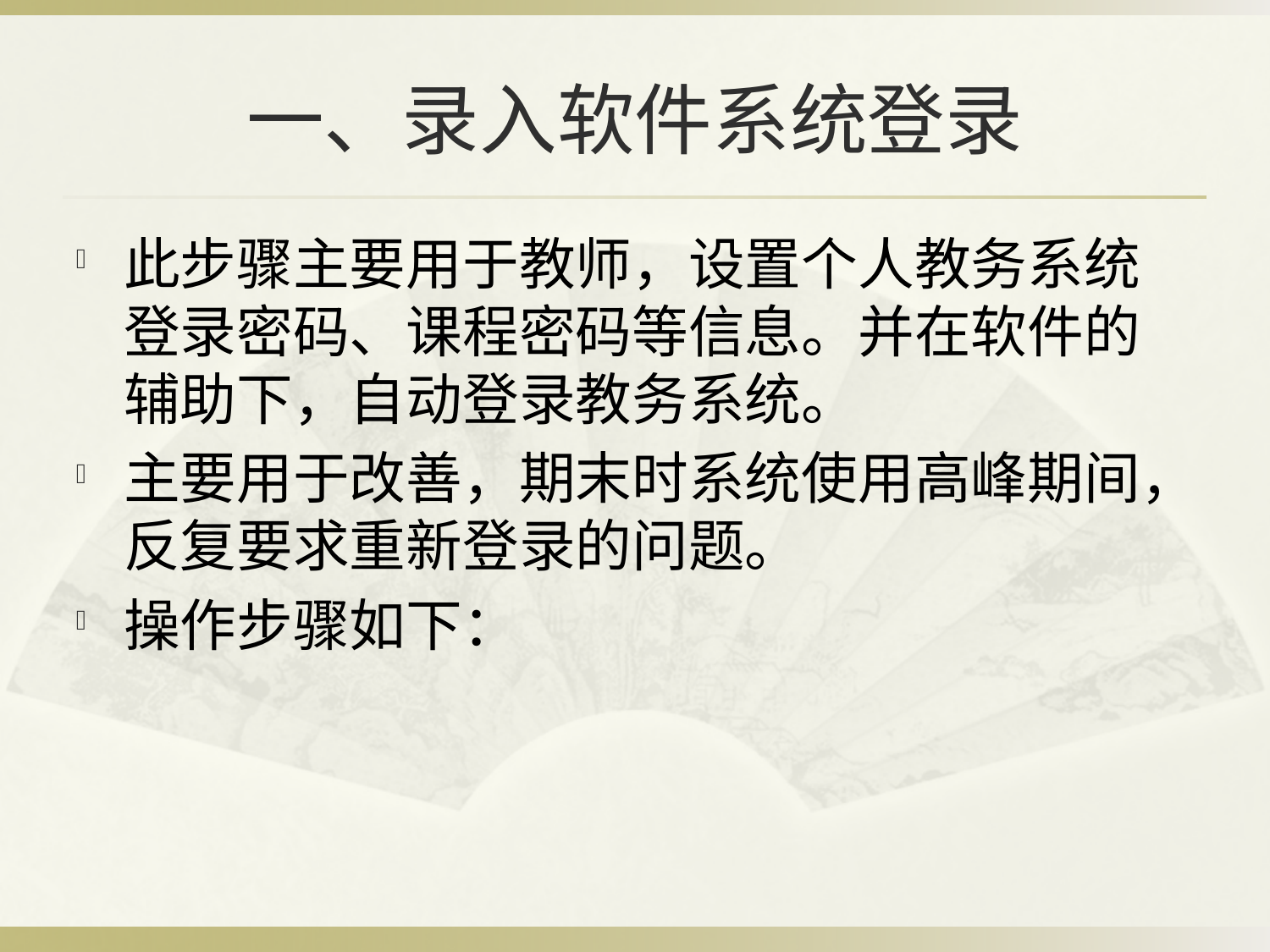

# 一、录入软件系统登录
此步骤主要用于教师，设置个人教务系统登录密码、课程密码等信息。并在软件的辅助下，自动登录教务系统。
主要用于改善，期末时系统使用高峰期间，反复要求重新登录的问题。
操作步骤如下：